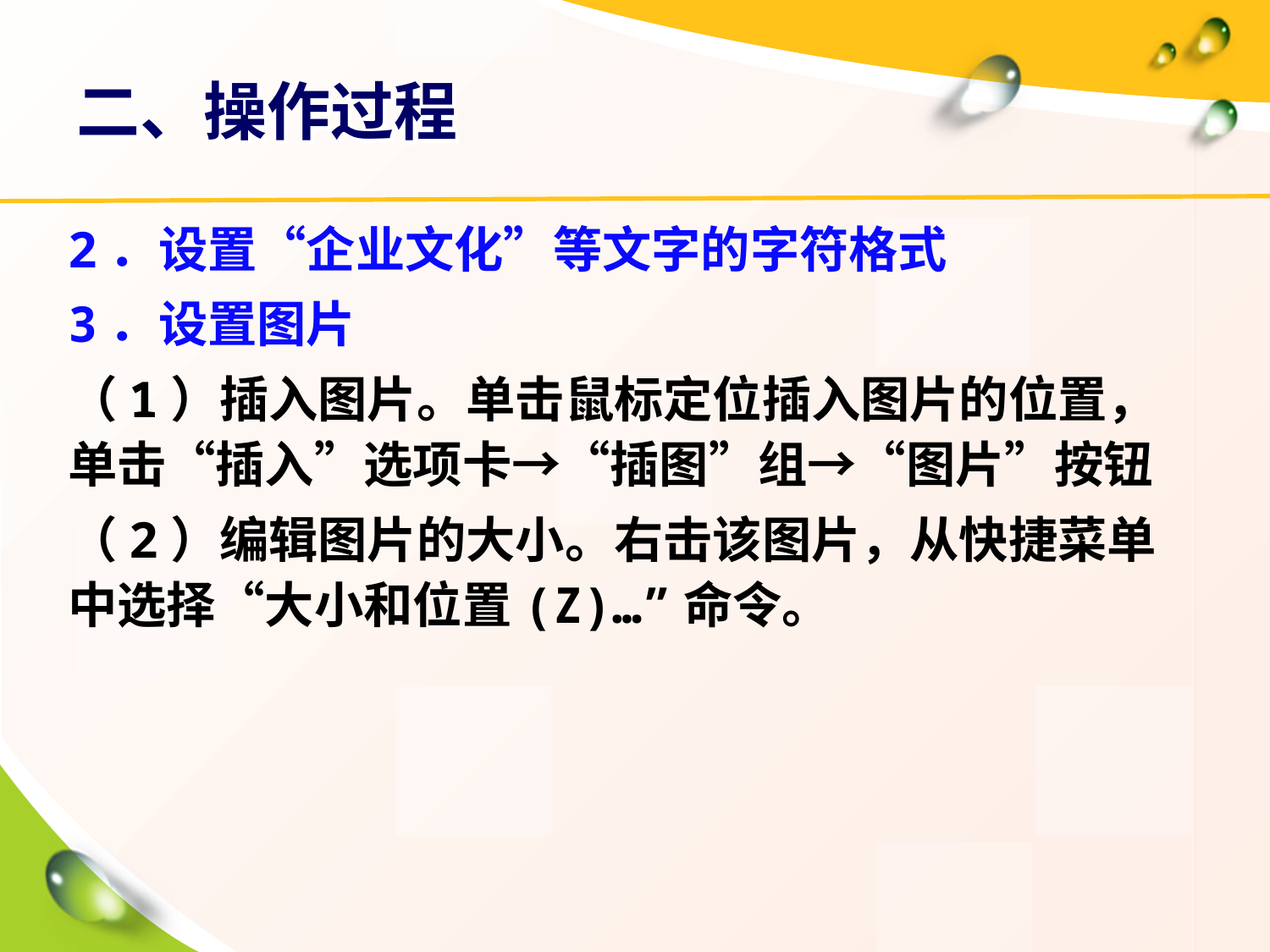

# 二、操作过程
2．设置“企业文化”等文字的字符格式
3．设置图片
（1）插入图片。单击鼠标定位插入图片的位置，单击“插入”选项卡→“插图”组→“图片”按钮
（2）编辑图片的大小。右击该图片，从快捷菜单中选择“大小和位置(Z)…”命令。